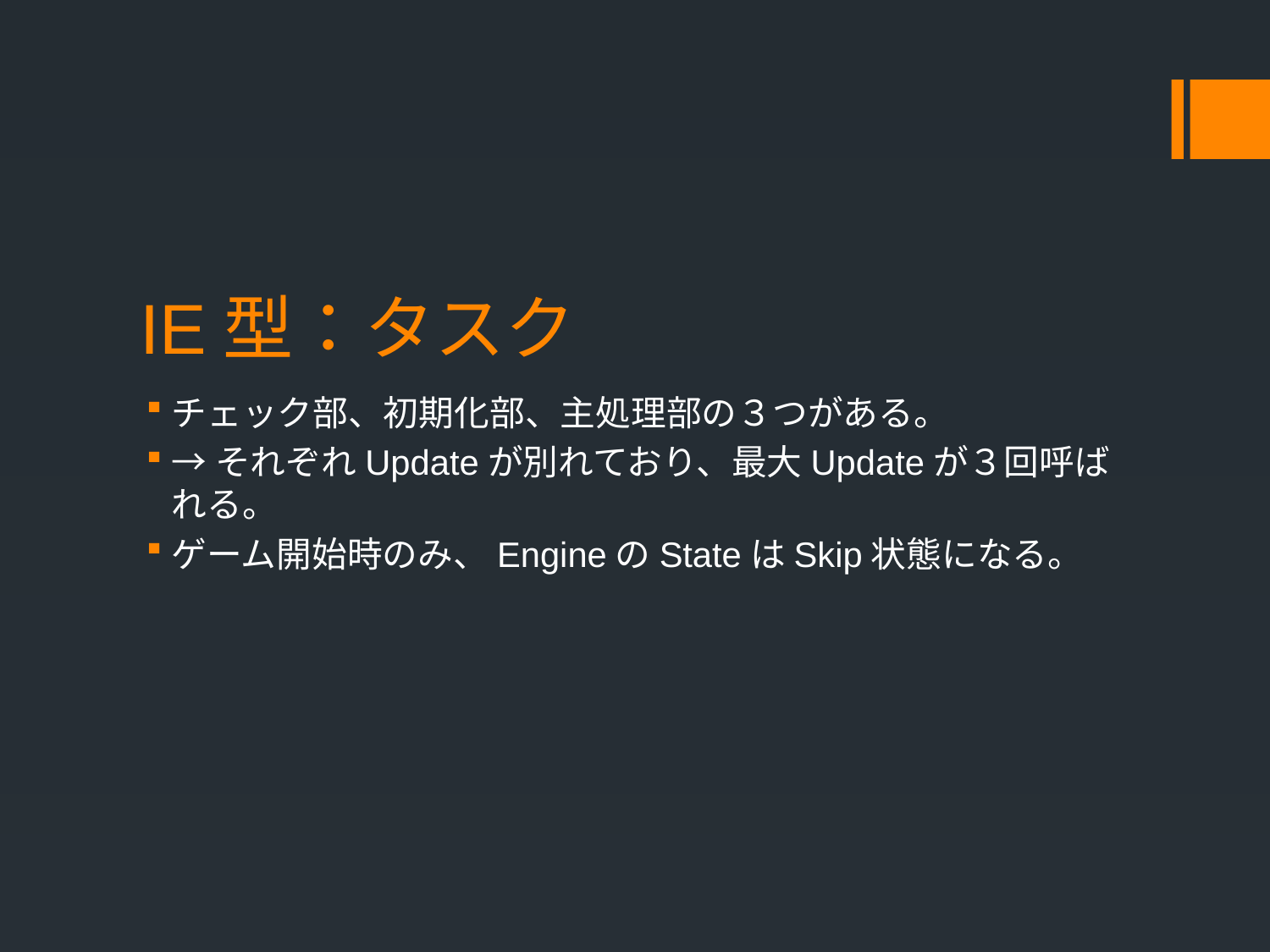

# IE型：タスク
チェック部、初期化部、主処理部の３つがある。
→それぞれUpdateが別れており、最大Updateが３回呼ばれる。
ゲーム開始時のみ、EngineのStateはSkip状態になる。